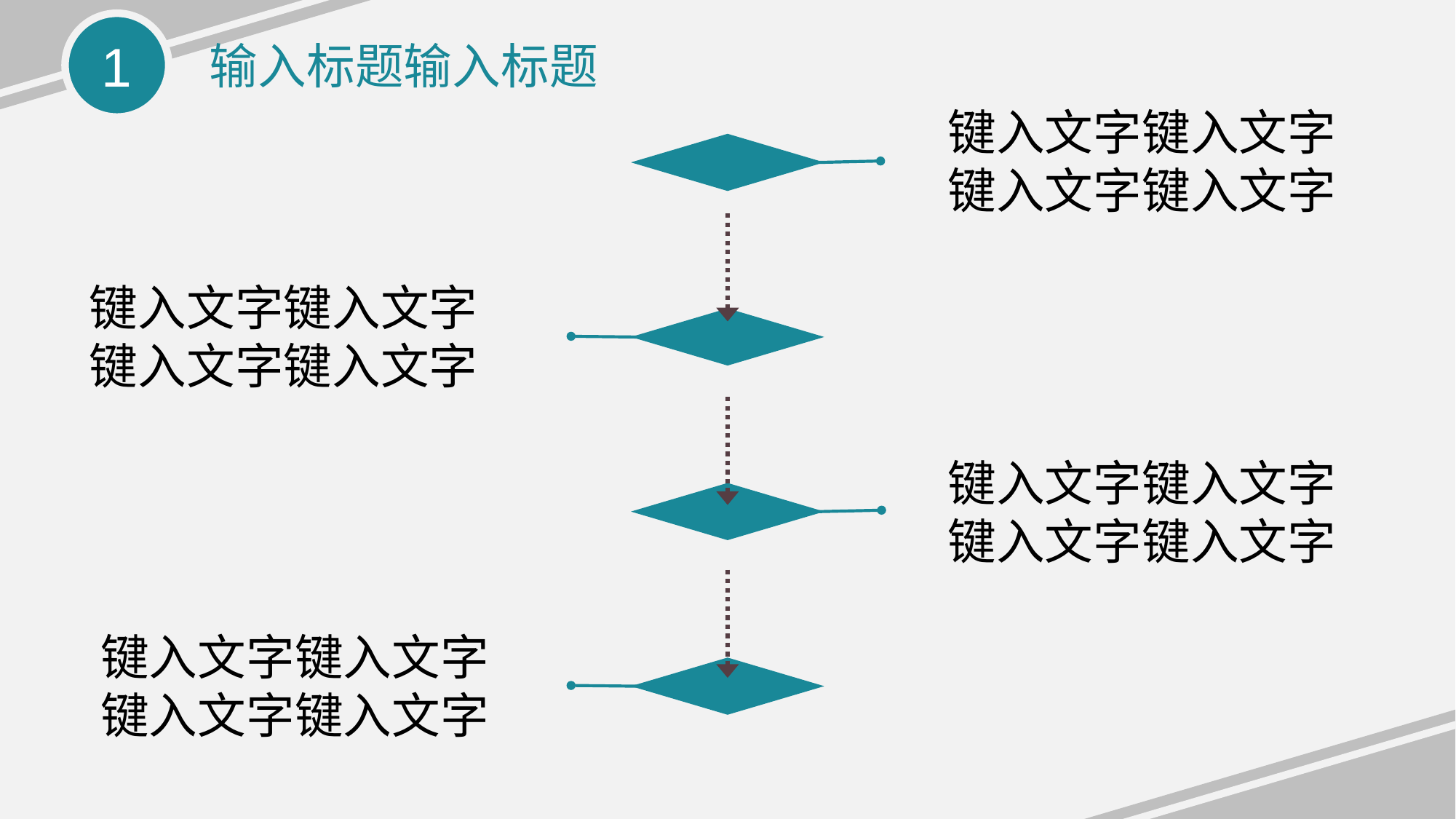

输入标题输入标题
键入文字键入文字键入文字键入文字

键入文字键入文字键入文字键入文字

键入文字键入文字键入文字键入文字

键入文字键入文字键入文字键入文字